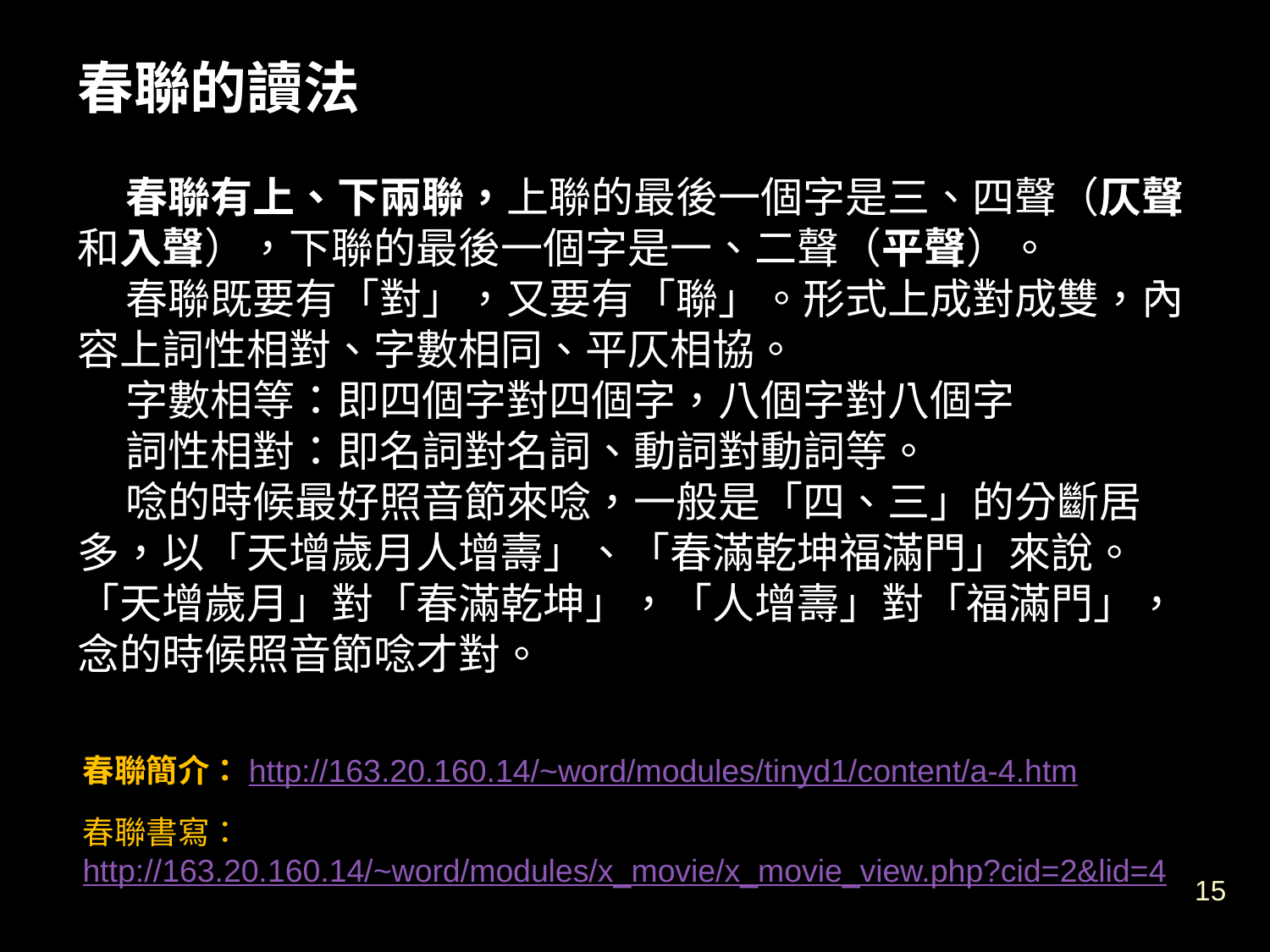

春聯的讀法

    春聯有上、下兩聯，上聯的最後一個字是三、四聲（仄聲和入聲），下聯的最後一個字是一、二聲（平聲）。
    春聯既要有「對」，又要有「聯」。形式上成對成雙，內容上詞性相對、字數相同、平仄相協。
    字數相等：即四個字對四個字，八個字對八個字
    詞性相對：即名詞對名詞、動詞對動詞等。
    唸的時候最好照音節來唸，一般是「四、三」的分斷居多，以「天增歲月人增壽」、「春滿乾坤福滿門」來說。「天增歲月」對「春滿乾坤」，「人增壽」對「福滿門」，念的時候照音節唸才對。
春聯簡介：http://163.20.160.14/~word/modules/tinyd1/content/a-4.htm
春聯書寫：http://163.20.160.14/~word/modules/x_movie/x_movie_view.php?cid=2&lid=4
15